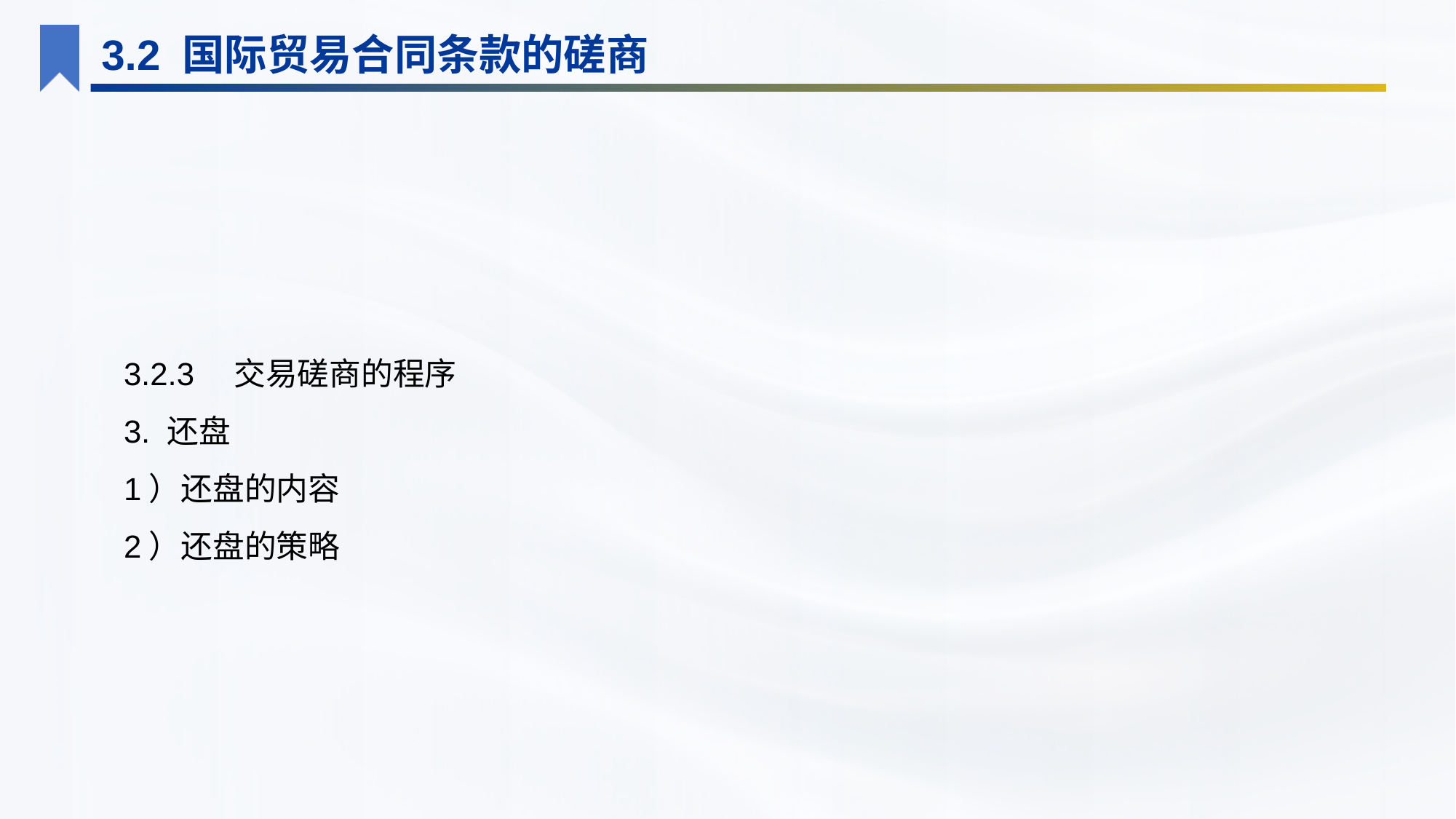

3.2 国际贸易合同条款的磋商
3.2.3　交易磋商的程序
3. 还盘
1）还盘的内容
2）还盘的策略